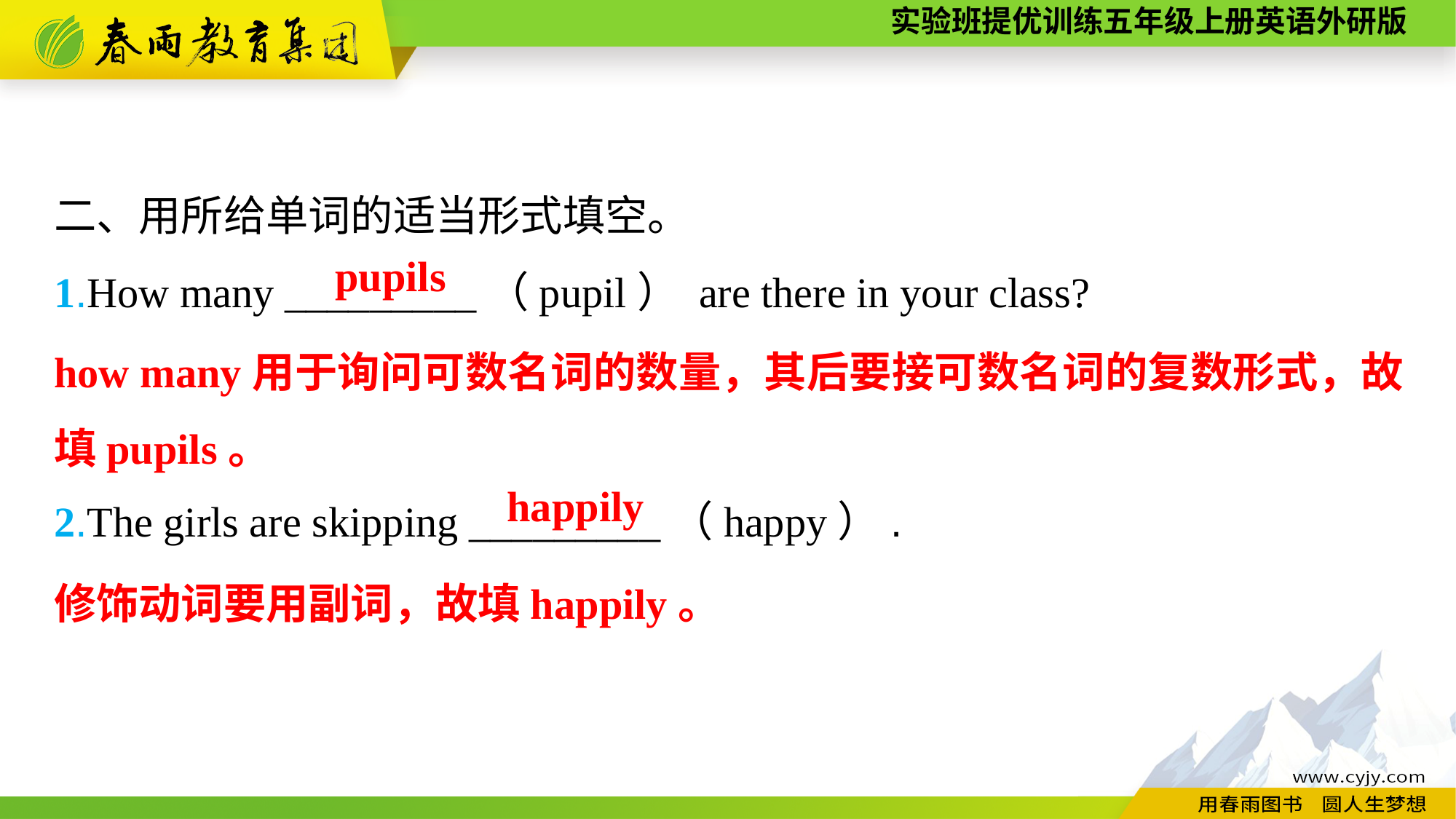

二、用所给单词的适当形式填空。
1.How many _________（pupil） are there in your class?

2.The girls are skipping _________（happy）.
pupils
how many用于询问可数名词的数量，其后要接可数名词的复数形式，故填pupils。
happily
修饰动词要用副词，故填happily。